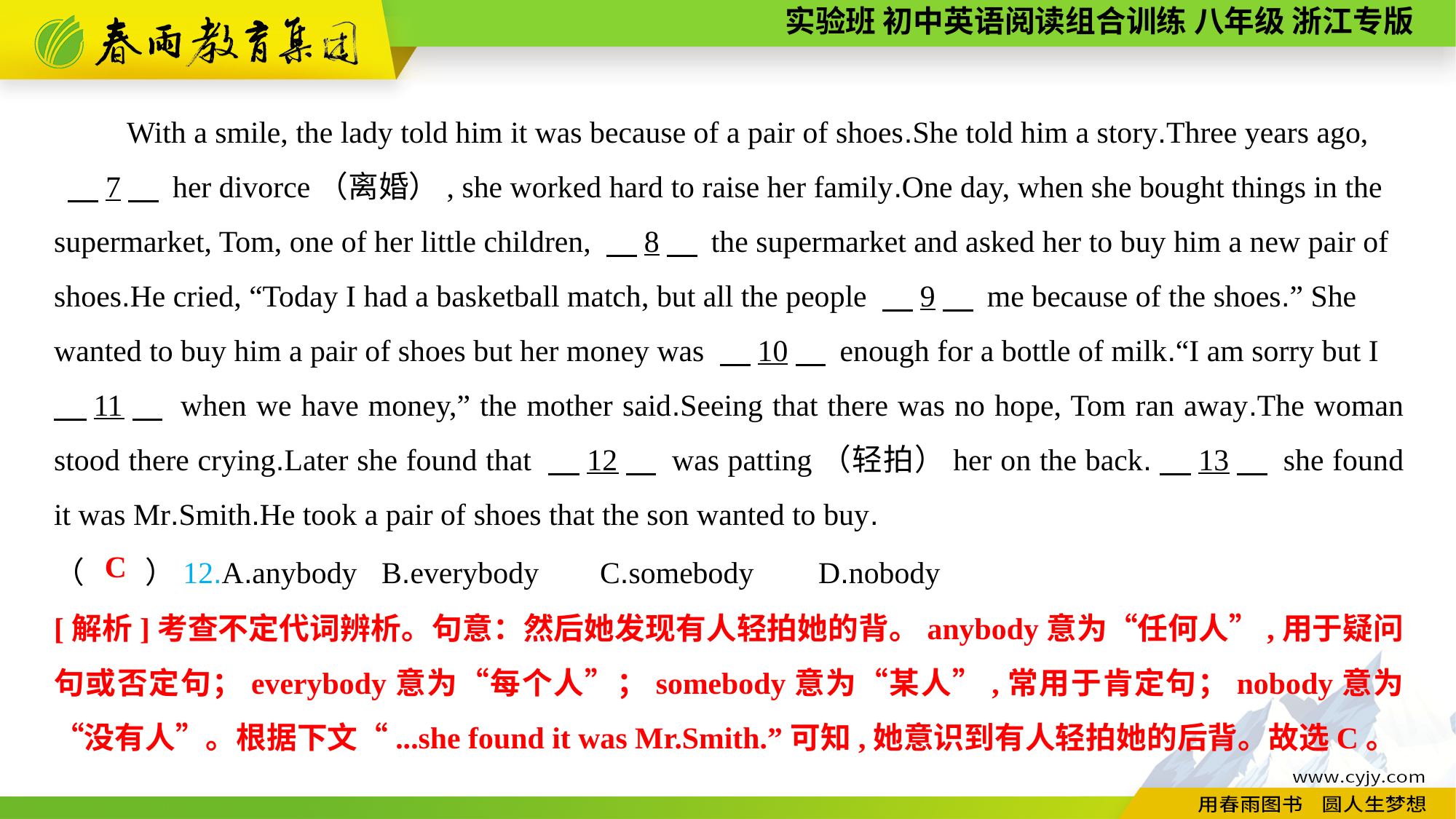

With a smile, the lady told him it was because of a pair of shoes.She told him a story.Three years ago,
 　7　 her divorce（离婚）, she worked hard to raise her family.One day, when she bought things in the supermarket, Tom, one of her little children, 　8　 the supermarket and asked her to buy him a new pair of shoes.He cried, “Today I had a basketball match, but all the people 　9　 me because of the shoes.” She wanted to buy him a pair of shoes but her money was 　10　 enough for a bottle of milk.“I am sorry but I
　11　 when we have money,” the mother said.Seeing that there was no hope, Tom ran away.The woman stood there crying.Later she found that 　12　 was patting（轻拍）her on the back.　13　 she found it was Mr.Smith.He took a pair of shoes that the son wanted to buy.
（　　）12.A.anybody	B.everybody	C.somebody	D.nobody
C
[解析]考查不定代词辨析。句意：然后她发现有人轻拍她的背。anybody意为“任何人”,用于疑问句或否定句；everybody意为“每个人”；somebody意为“某人”,常用于肯定句；nobody意为“没有人”。根据下文“...she found it was Mr.Smith.”可知,她意识到有人轻拍她的后背。故选C。